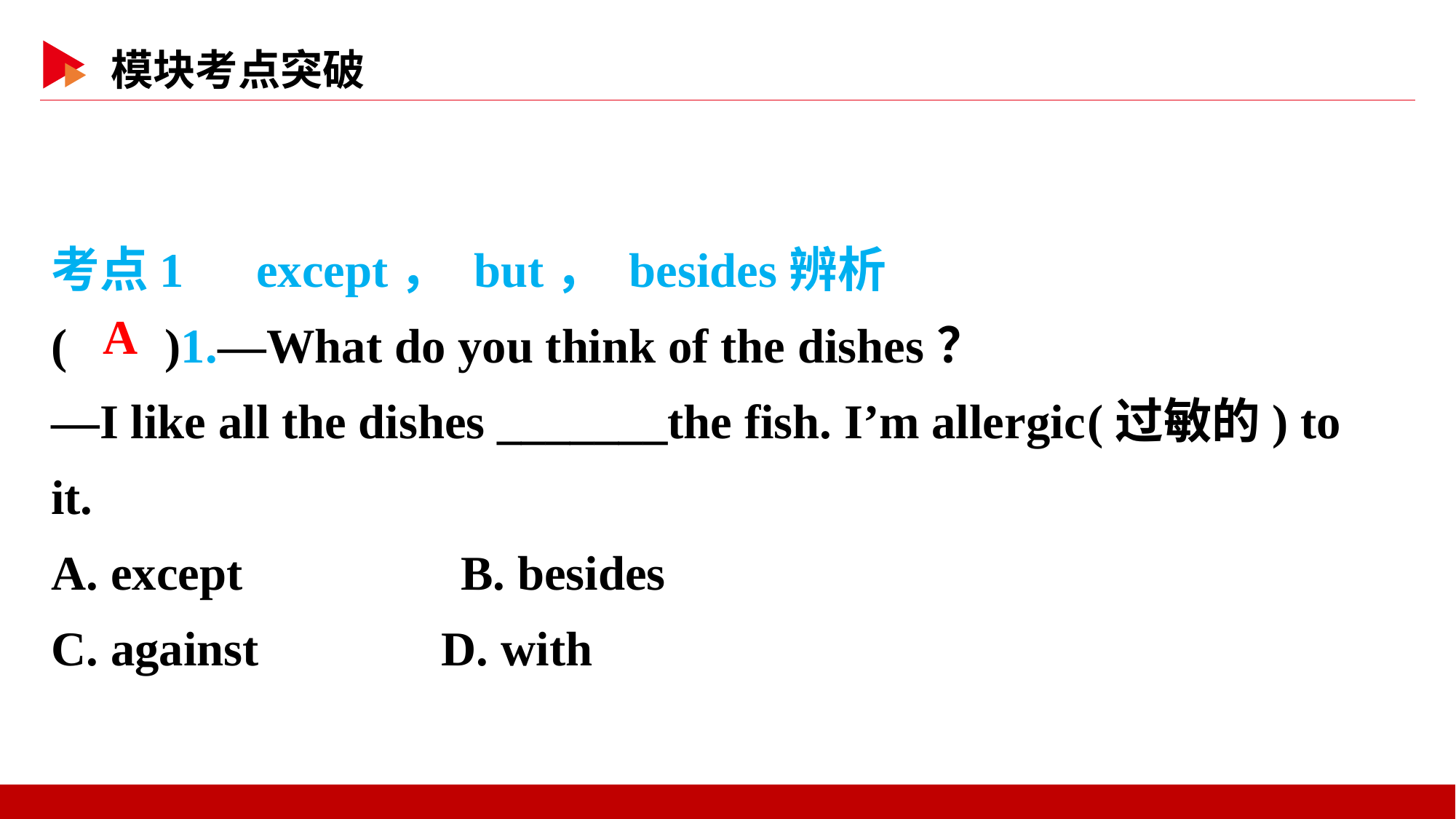

考点1　except， but， besides辨析
(        )1.—What do you think of the dishes？
—I like all the dishes _______the fish. I’m allergic(过敏的) to it.
A. except　　　　B. besides
C. against               D. with
   A